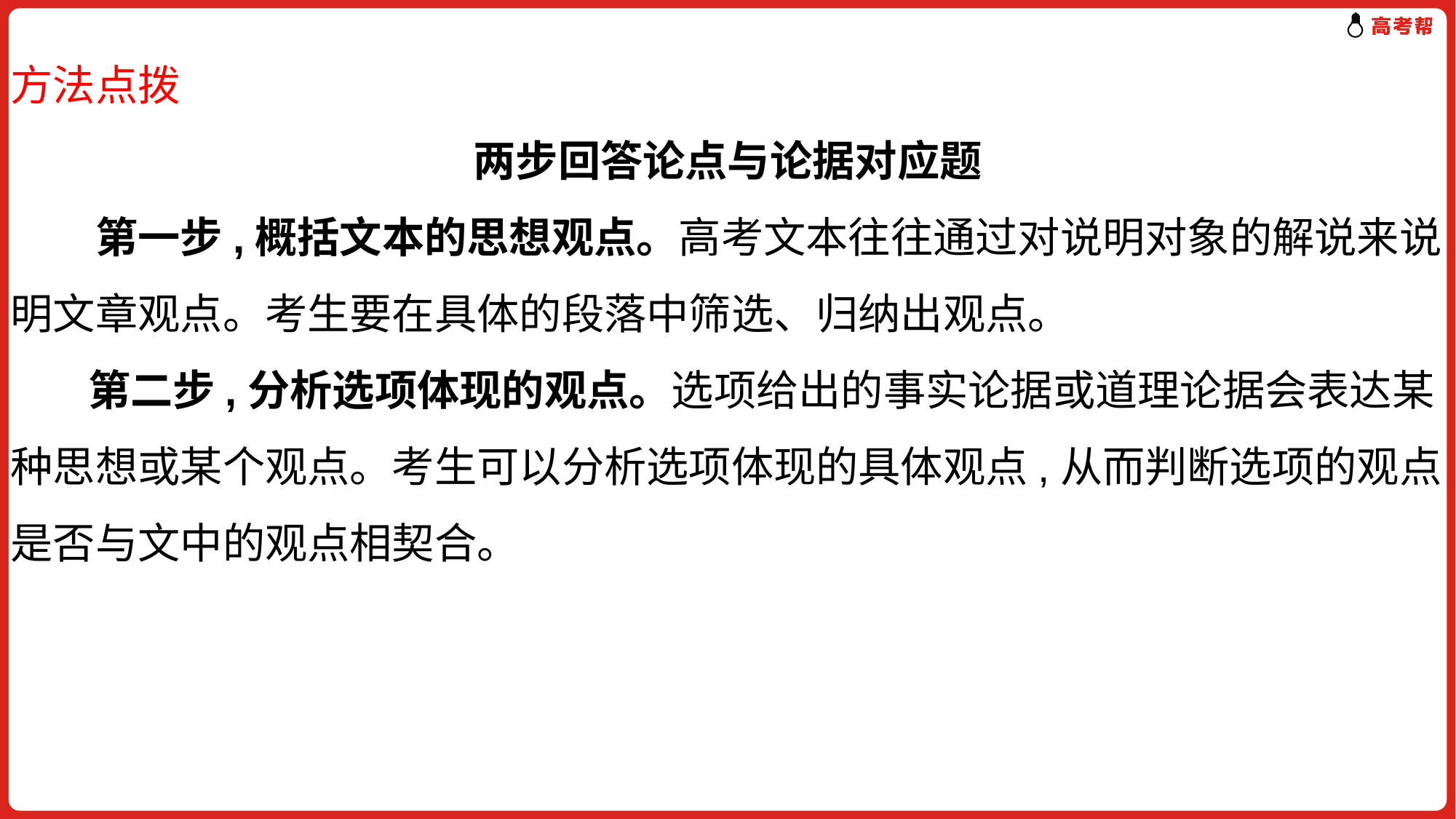

方法点拨
两步回答论点与论据对应题
　　第一步,概括文本的思想观点。高考文本往往通过对说明对象的解说来说明文章观点。考生要在具体的段落中筛选、归纳出观点。
       第二步,分析选项体现的观点。选项给出的事实论据或道理论据会表达某种思想或某个观点。考生可以分析选项体现的具体观点,从而判断选项的观点是否与文中的观点相契合。